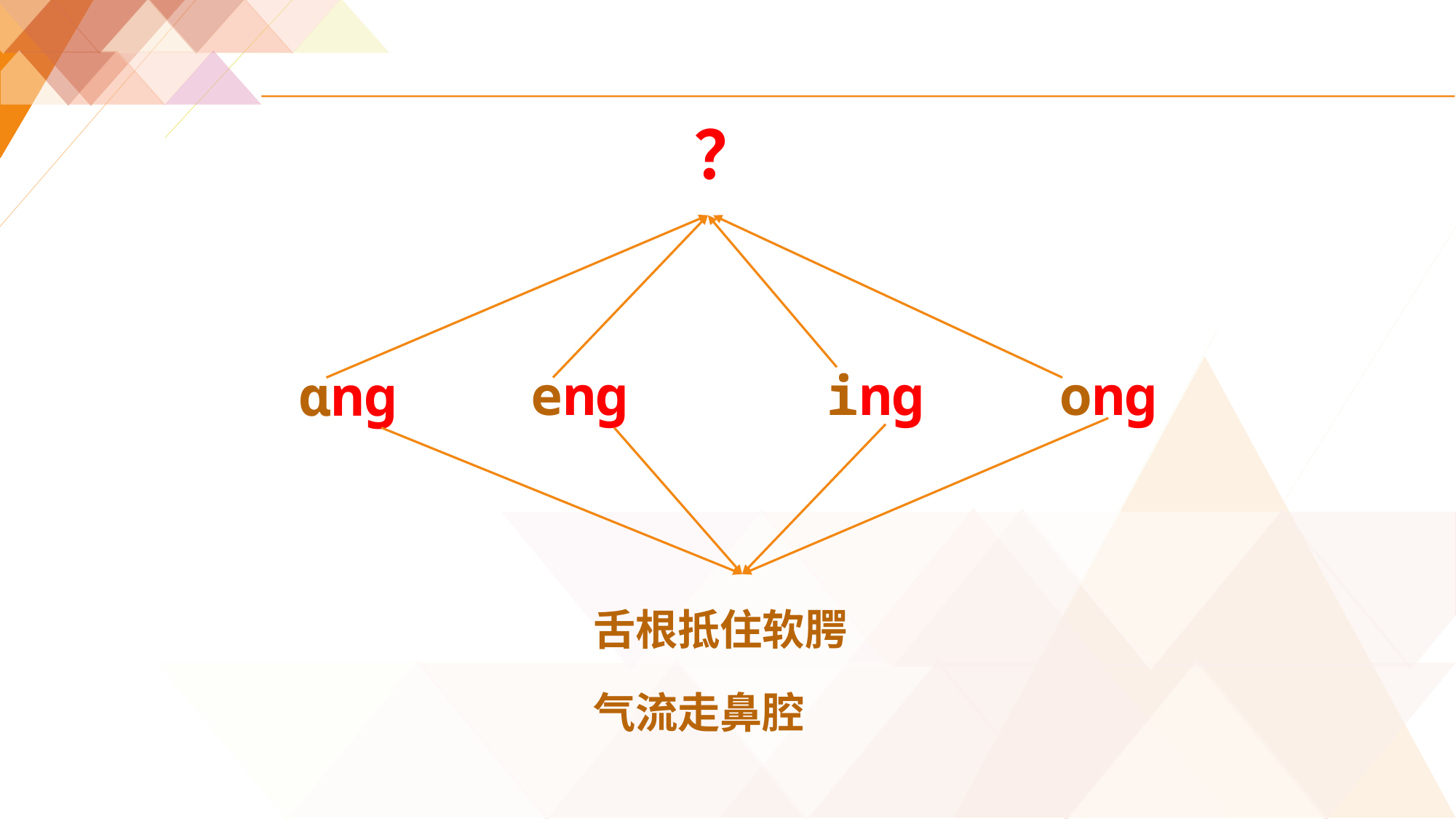

？
ɑnɡ
enɡ
inɡ
onɡ
舌根抵住软腭
气流走鼻腔